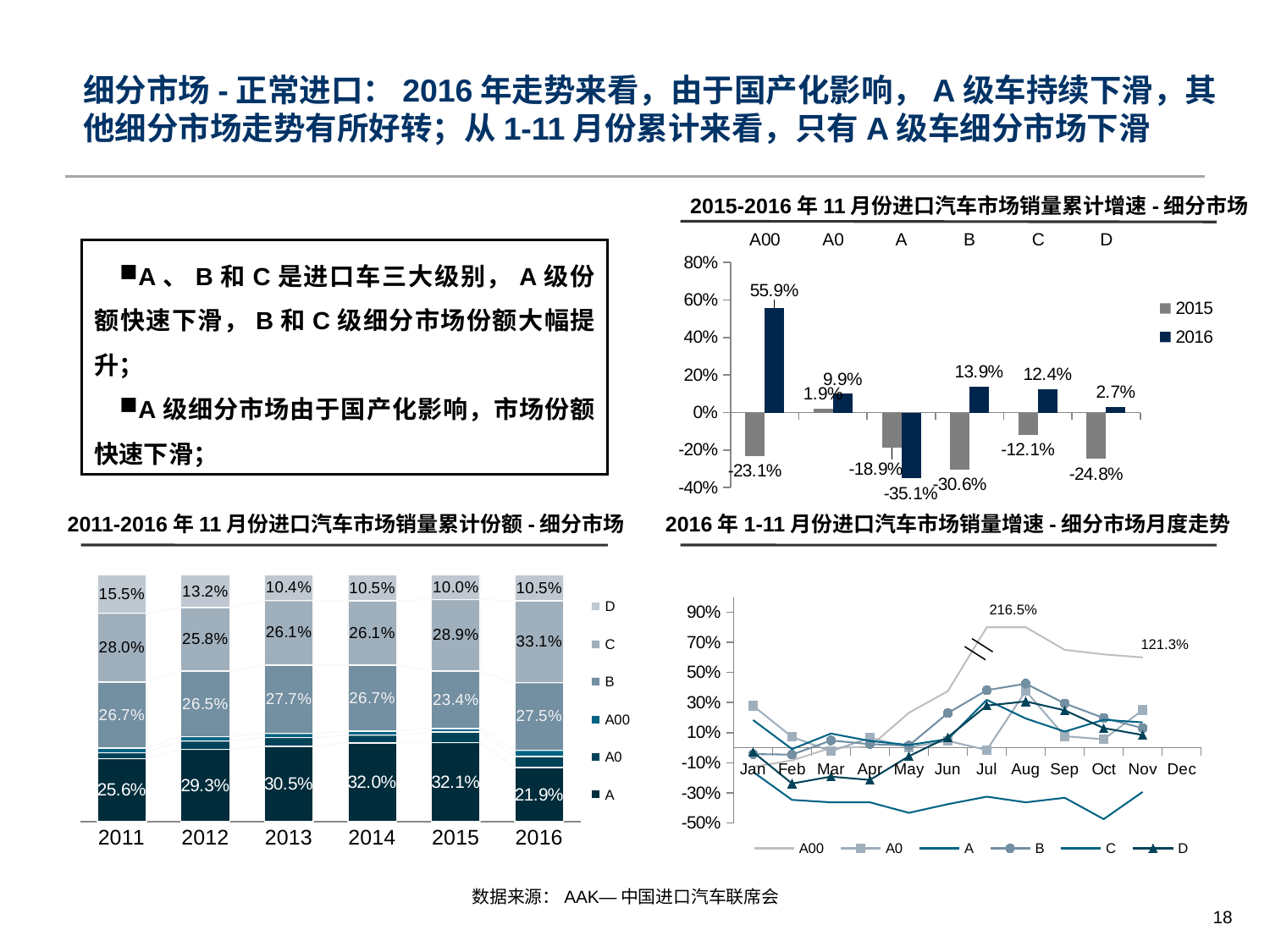

细分市场-正常进口：2016年走势来看，由于国产化影响，A级车持续下滑，其他细分市场走势有所好转；从1-11月份累计来看，只有A级车细分市场下滑
2015-2016年11月份进口汽车市场销量累计增速-细分市场

### Chart

| Category | 2015 | 2016 |
|---|---|---|
| A00 | -0.23077857403133728 | 0.5585820306331919 |
| A0 | 0.019025735294117697 | 0.099485884369081 |
| A | -0.18890447147842573 | -0.3508530152544794 |
| B | -0.3056092705562262 | 0.13922466625980187 |
| C | -0.12058222017503459 | 0.12373246400616796 |
| D | -0.247923508701704 | 0.027362130907595338 |
A、B和C是进口车三大级别，A级份额快速下滑，B和C级细分市场份额大幅提升；
A级细分市场由于国产化影响，市场份额快速下滑；
2011-2016年11月份进口汽车市场销量累计份额-细分市场
2016年1-11月份进口汽车市场销量增速-细分市场月度走势

### Chart

| Category | A | A0 | A00 | B | C | D |
|---|---|---|---|---|---|---|
| 2011 | 0.25558747314944313 | 0.02415129507768195 | 0.018647641128803117 | 0.2670437110027618 | 0.27999306715764877 | 0.1545768124836624 |
| 2012 | 0.2932178680511768 | 0.03412643045922269 | 0.017544506902426916 | 0.26510059610852477 | 0.25775768389702036 | 0.1322529145816284 |
| 2013 | 0.30530043978729804 | 0.03586198799512761 | 0.017142409877847743 | 0.2769622878723397 | 0.2610917878650014 | 0.1036410866023863 |
| 2014 | 0.3197136462077648 | 0.03176256858004007 | 0.01535259923858988 | 0.2674697150715841 | 0.2605147422789954 | 0.10518672862302603 |
| 2015 | 0.3207678442917183 | 0.04206119533762237 | 0.014975964099431013 | 0.23358851320941768 | 0.2890330632238766 | 0.09957341983793433 |
| 2016 | 0.2194683965756111 | 0.04519630173876613 | 0.02439759892329728 | 0.27453200137924777 | 0.3314407819689379 | 0.10496491941414124 |

### Chart

| Category | A00 | A0 | A | B | C | D |
|---|---|---|---|---|---|---|
| Jan | -0.12731152204836416 | 0.27872634979233957 | -0.16008220097299122 | -0.04176627125524344 | 0.18417014747250884 | -0.02819616821303772 |
| Feb | -0.08365384615384638 | 0.0720984759671748 | -0.34592434736281347 | -0.045379642540245964 | -0.008785654110001219 | -0.23761423761423775 |
| Mar | -0.0014197823000473564 | -0.02293333333333339 | -0.3622244179583774 | 0.048365494320154814 | 0.09399905225520198 | -0.1916996047430829 |
| Apr | 0.007122507122507171 | 0.06554564172958144 | -0.3620946487911081 | 0.023746701846965687 | 0.04552249602160391 | -0.21353717174207879 |
| May | 0.23230088495575218 | 0.003946070371588341 | -0.43172106039405556 | 0.014955469668963123 | 0.01821793691554818 | -0.055947580645161296 |
| Jun | 0.3759342301943198 | 0.0455020920502092 | -0.3744768252984039 | 0.2302043604485684 | 0.05778971942034099 | 0.06972979703648371 |
| Jul | 0.8 | -0.014776632302405446 | -0.3248680138357915 | 0.3824000000000004 | 0.31794410391947425 | 0.2803190623473875 |
| Aug | 0.8 | 0.37714940771876226 | -0.3622924620438607 | 0.4253493662658439 | 0.1942138847574728 | 0.3077044025157232 |
| Sep | 0.6500000000000006 | 0.07635669484592322 | -0.3319932459596369 | 0.29431072210065695 | 0.1075334842844534 | 0.24869009584664548 |
| Oct | 0.6200000000000004 | 0.05641521598968402 | -0.4734809198526526 | 0.1977645472927432 | 0.18609158103479378 | 0.1304285095945752 |
| Nov | 0.6000000000000004 | 0.2503508279539717 | -0.29309588560400057 | 0.13015470721791 | 0.16846245237412447 | 0.08494020014644854 |
| Dec | None | None | None | None | None | None |
216.5%

121.3%
数据来源：AAK—中国进口汽车联席会